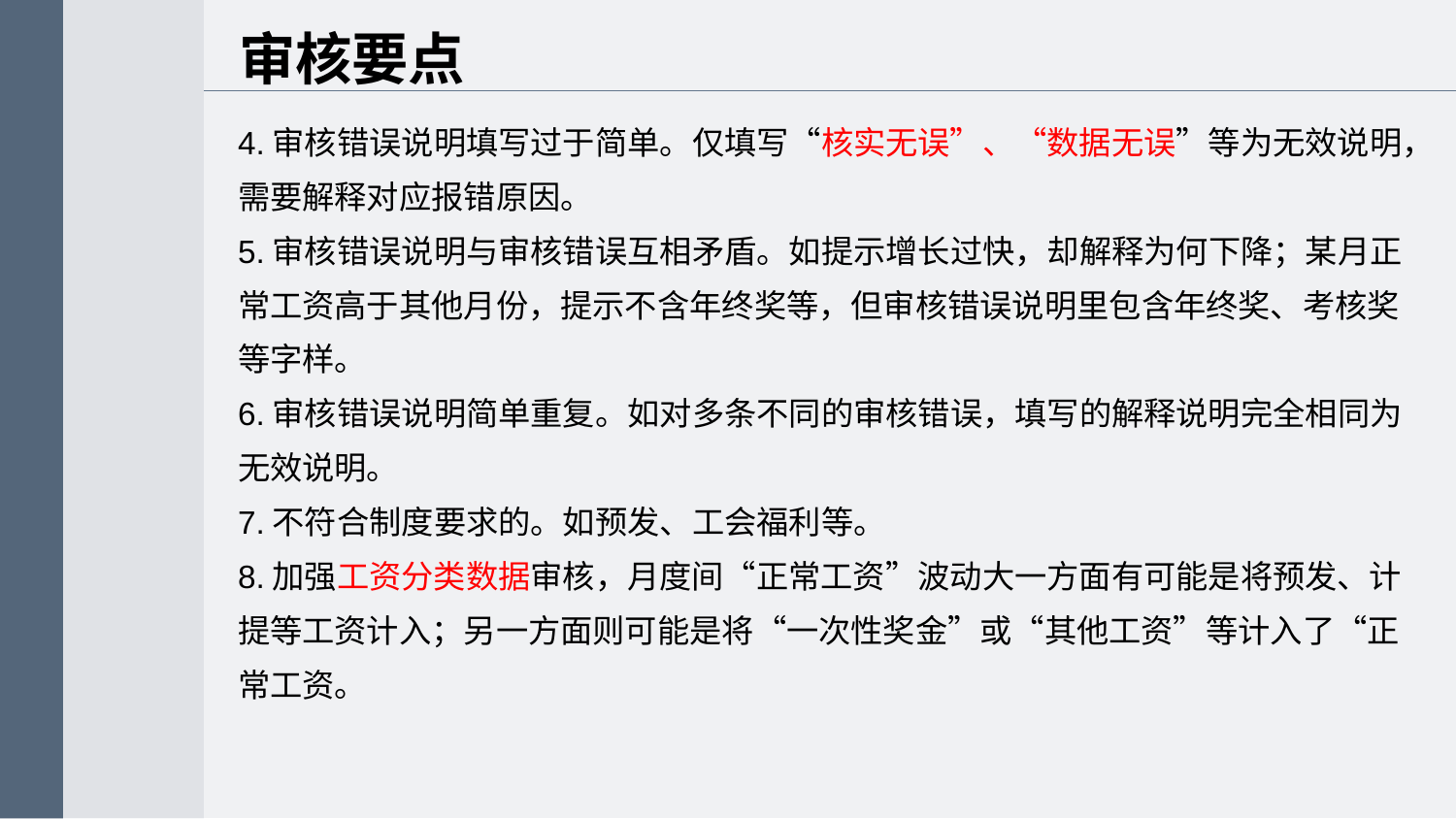

审核要点
4.审核错误说明填写过于简单。仅填写“核实无误”、“数据无误”等为无效说明，需要解释对应报错原因。
5.审核错误说明与审核错误互相矛盾。如提示增长过快，却解释为何下降；某月正常工资高于其他月份，提示不含年终奖等，但审核错误说明里包含年终奖、考核奖等字样。
6.审核错误说明简单重复。如对多条不同的审核错误，填写的解释说明完全相同为无效说明。
7.不符合制度要求的。如预发、工会福利等。
8.加强工资分类数据审核，月度间“正常工资”波动大一方面有可能是将预发、计提等工资计入；另一方面则可能是将“一次性奖金”或“其他工资”等计入了“正常工资。